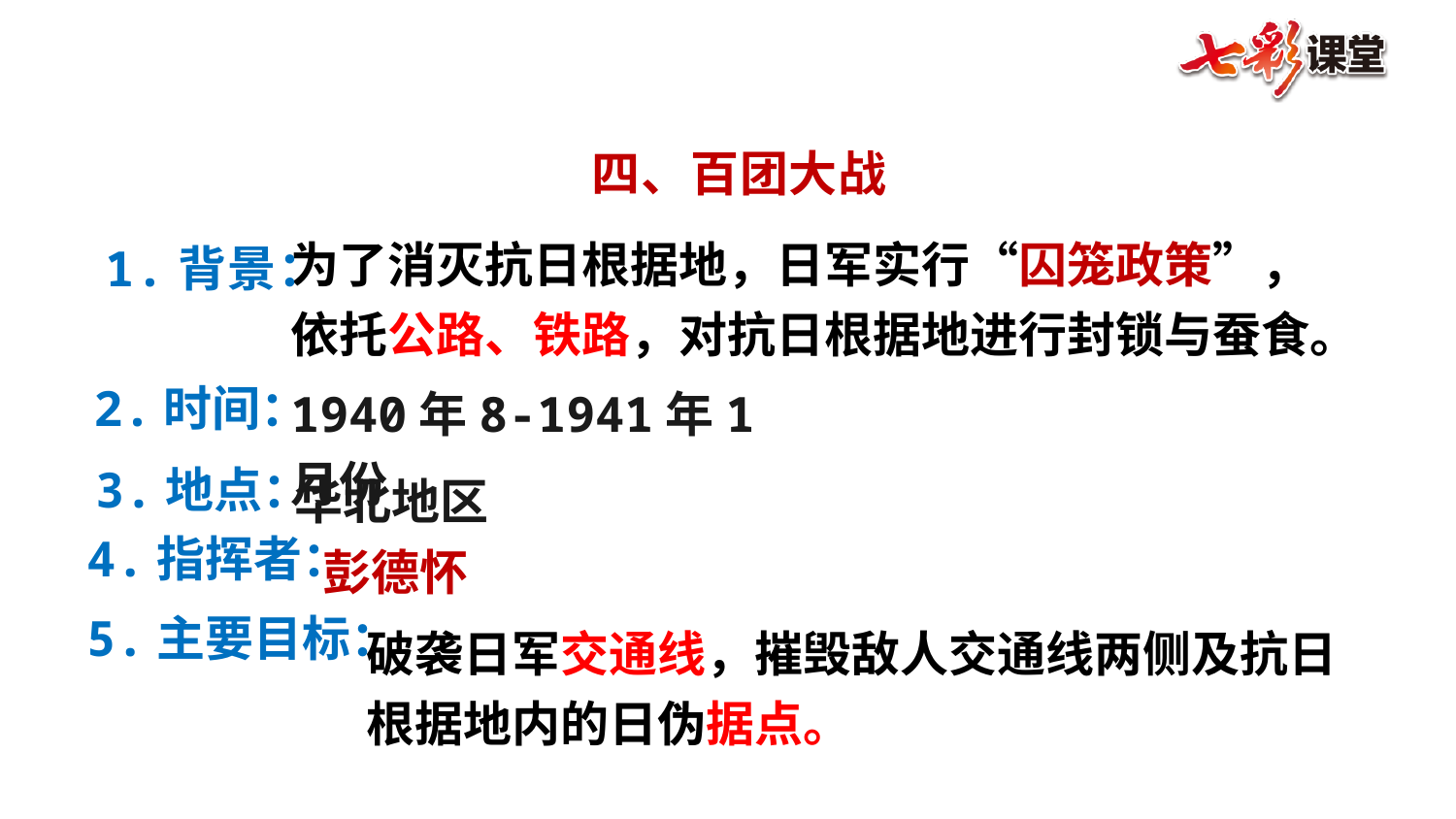

四、百团大战
为了消灭抗日根据地，日军实行“囚笼政策”，
依托公路、铁路，对抗日根据地进行封锁与蚕食。
1.背景：
1940年8-1941年1月份
2.时间：
3.地点：
华北地区
4.指挥者：
彭德怀
5.主要目标：
破袭日军交通线，摧毁敌人交通线两侧及抗日
根据地内的日伪据点。